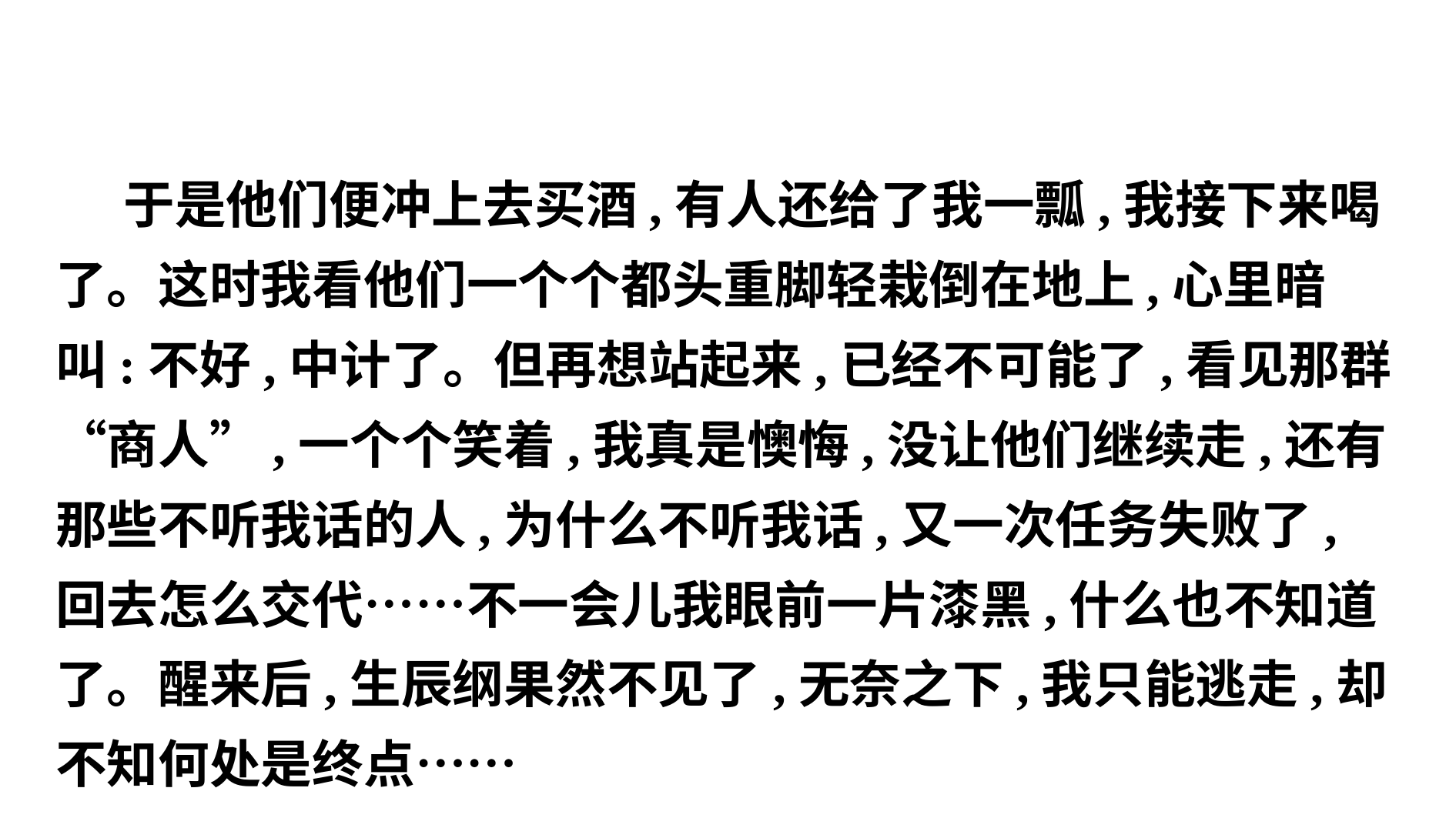

于是他们便冲上去买酒,有人还给了我一瓢,我接下来喝了。这时我看他们一个个都头重脚轻栽倒在地上,心里暗叫:不好,中计了。但再想站起来,已经不可能了,看见那群“商人”,一个个笑着,我真是懊悔,没让他们继续走,还有那些不听我话的人,为什么不听我话,又一次任务失败了,回去怎么交代……不一会儿我眼前一片漆黑,什么也不知道了。醒来后,生辰纲果然不见了,无奈之下,我只能逃走,却不知何处是终点……